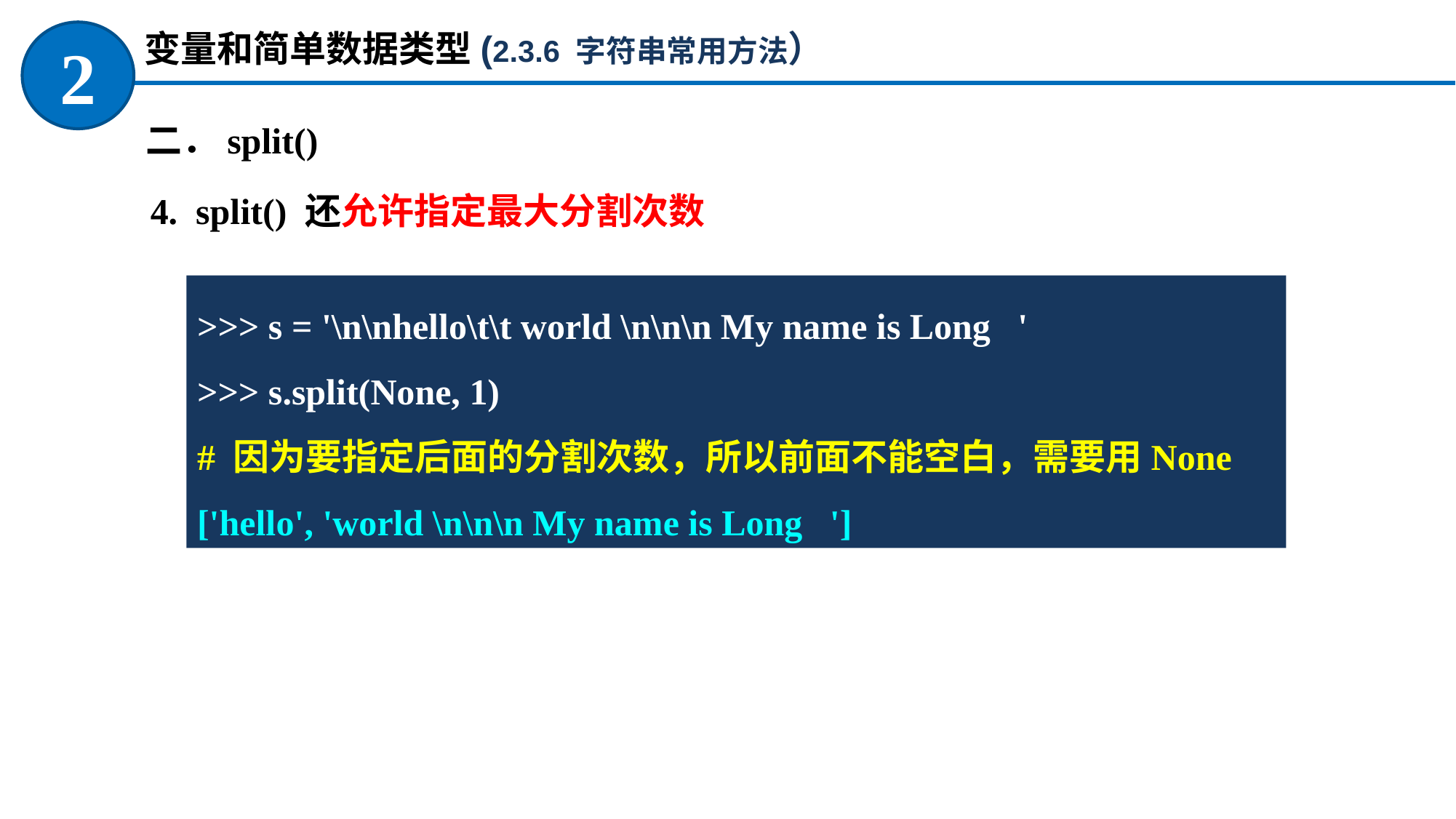

变量和简单数据类型(2.3.6 字符串常用方法）
2
二．split()
4.  split() 还允许指定最大分割次数
>>> s = '\n\nhello\t\t world \n\n\n My name is Long   '
>>> s.split(None, 1)
# 因为要指定后面的分割次数，所以前面不能空白，需要用None
['hello', 'world \n\n\n My name is Long   ']